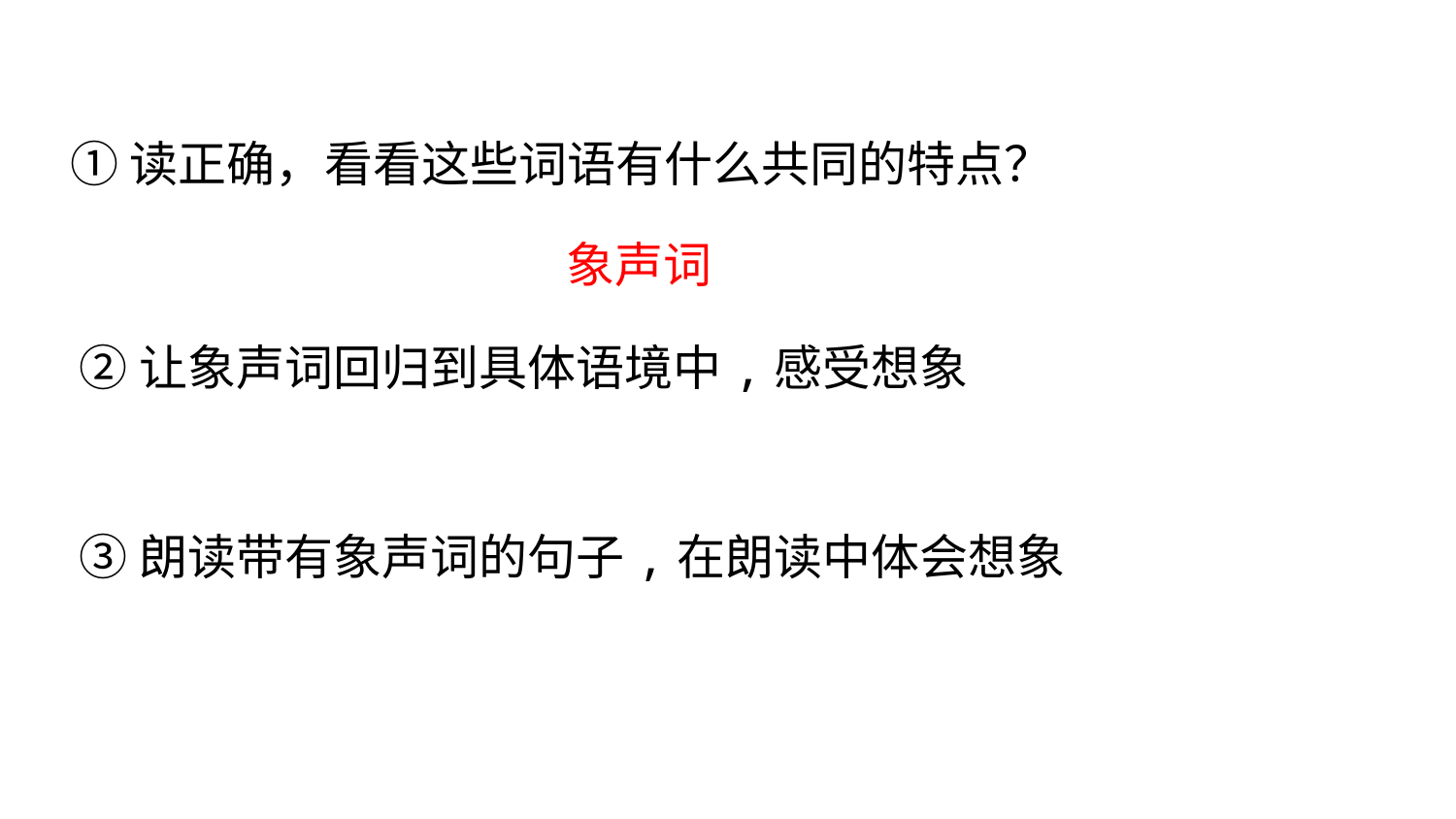

①读正确，看看这些词语有什么共同的特点？
象声词
②让象声词回归到具体语境中,感受想象
③朗读带有象声词的句子,在朗读中体会想象